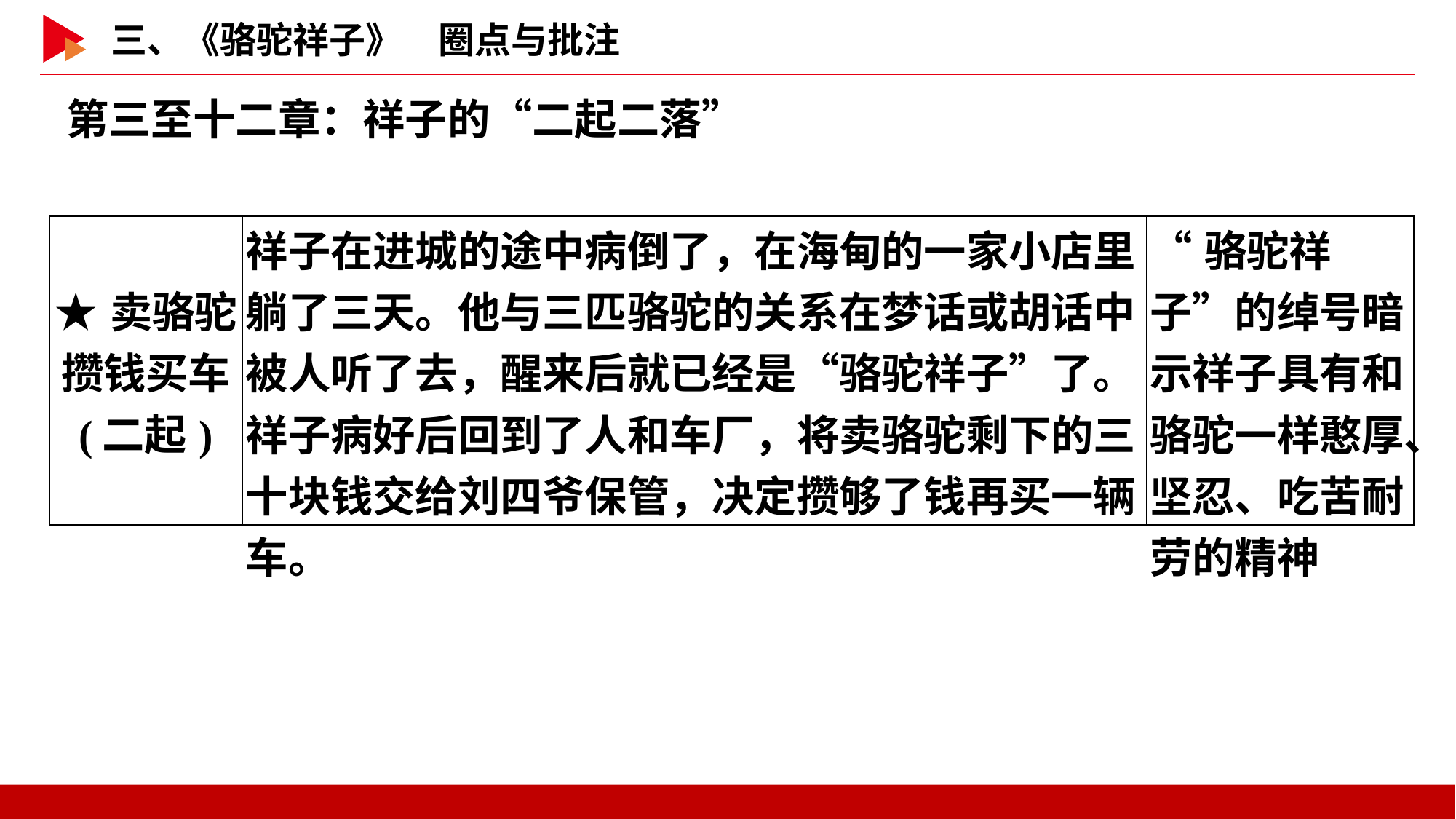

第三至十二章：祥子的“二起二落”
| ★卖骆驼 攒钱买车 (二起) | 祥子在进城的途中病倒了，在海甸的一家小店里躺了三天。他与三匹骆驼的关系在梦话或胡话中被人听了去，醒来后就已经是“骆驼祥子”了。祥子病好后回到了人和车厂，将卖骆驼剩下的三十块钱交给刘四爷保管，决定攒够了钱再买一辆车。 | “骆驼祥子”的绰号暗示祥子具有和骆驼一样憨厚、坚忍、吃苦耐劳的精神 |
| --- | --- | --- |